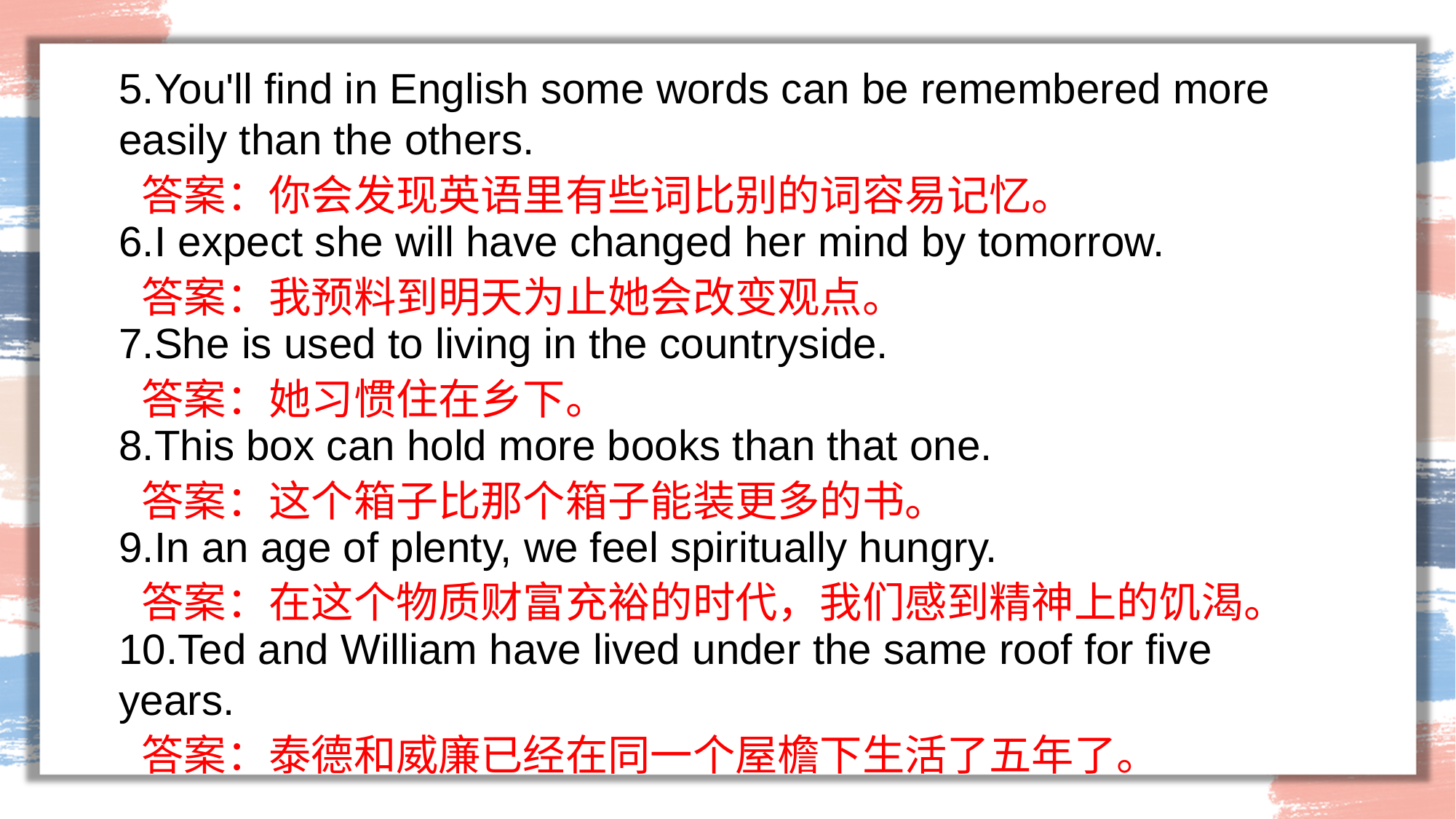

5.You'll find in English some words can be remembered more easily than the others.

6.I expect she will have changed her mind by tomorrow.
7.She is used to living in the countryside.8.This box can hold more books than that one.

9.In an age of plenty, we feel spiritually hungry.
10.Ted and William have lived under the same roof for five years.

答案：你会发现英语里有些词比别的词容易记忆。
答案：我预料到明天为止她会改变观点。

答案：她习惯住在乡下。
答案：这个箱子比那个箱子能装更多的书。
答案：在这个物质财富充裕的时代，我们感到精神上的饥渴。
答案：泰德和威廉已经在同一个屋檐下生活了五年了。